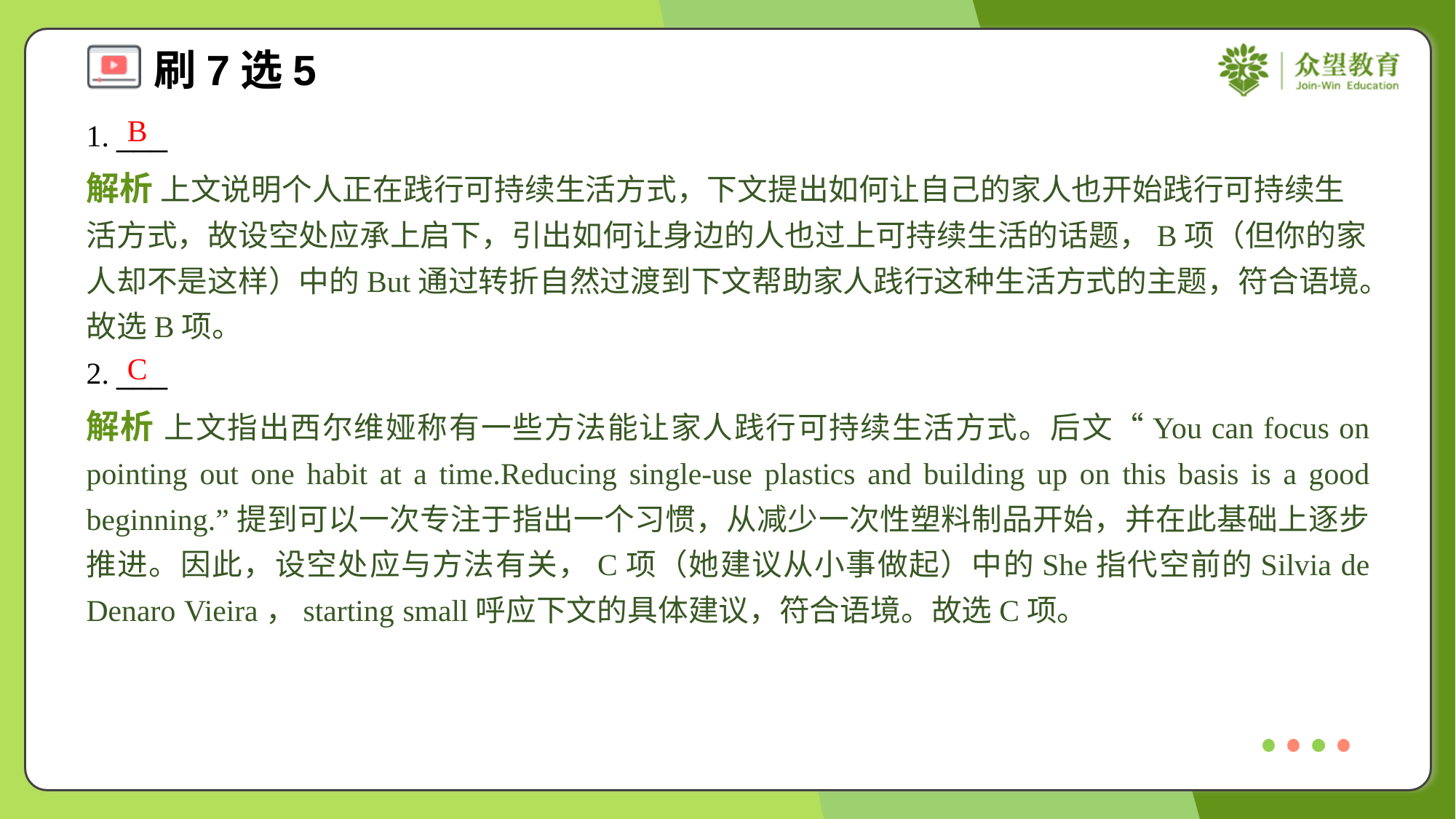

B
1. ___
解析 上文说明个人正在践行可持续生活方式，下文提出如何让自己的家人也开始践行可持续生活方式，故设空处应承上启下，引出如何让身边的人也过上可持续生活的话题，B项（但你的家人却不是这样）中的But通过转折自然过渡到下文帮助家人践行这种生活方式的主题，符合语境。故选B项。
C
2. ___
解析 上文指出西尔维娅称有一些方法能让家人践行可持续生活方式。后文“You can focus on pointing out one habit at a time.Reducing single-use plastics and building up on this basis is a good beginning.”提到可以一次专注于指出一个习惯，从减少一次性塑料制品开始，并在此基础上逐步推进。因此，设空处应与方法有关，C项（她建议从小事做起）中的She指代空前的Silvia de Denaro Vieira，starting small呼应下文的具体建议，符合语境。故选C项。